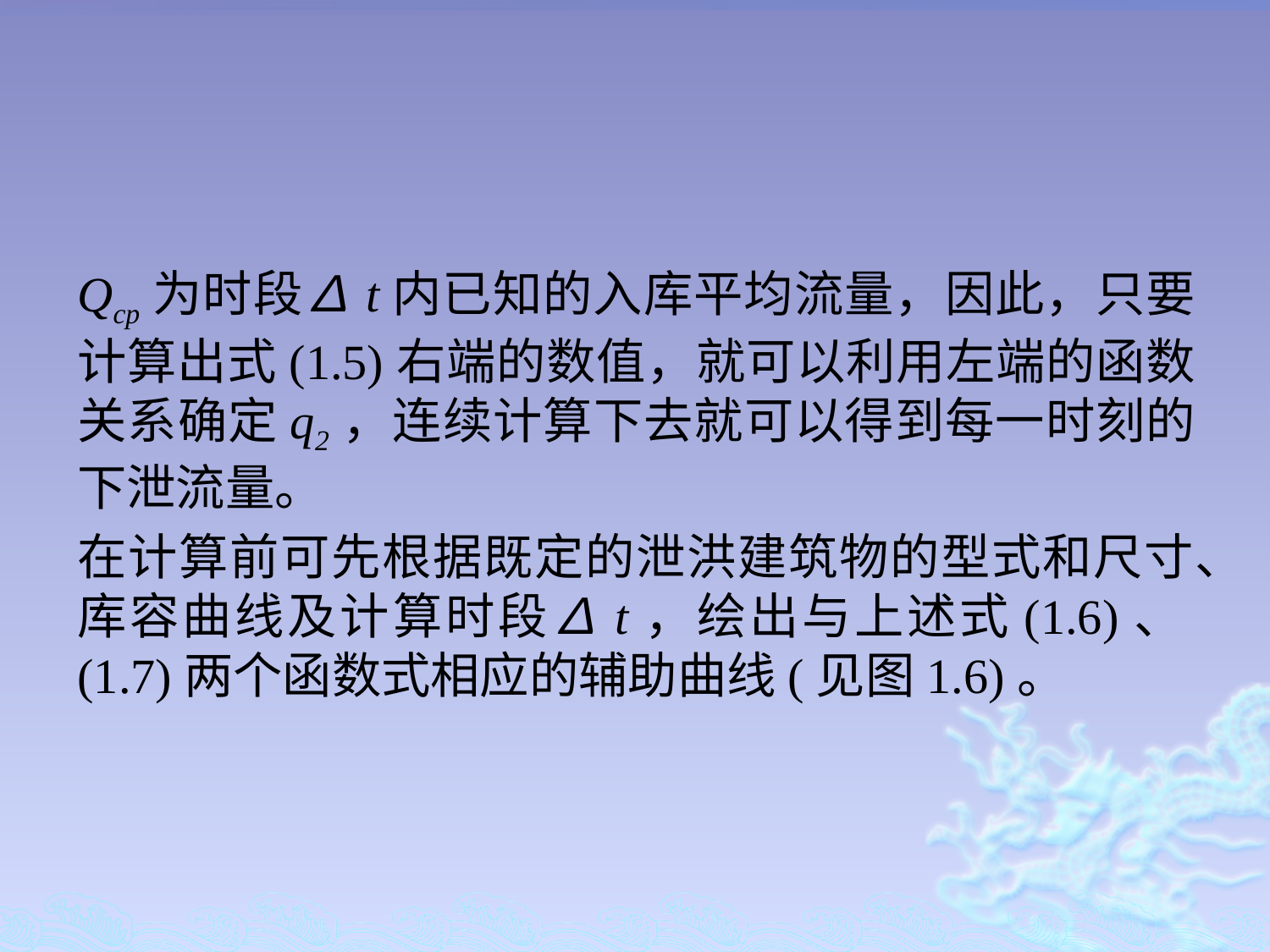

Qcp为时段∆t内已知的入库平均流量，因此，只要计算出式(1.5)右端的数值，就可以利用左端的函数关系确定q2，连续计算下去就可以得到每一时刻的下泄流量。
在计算前可先根据既定的泄洪建筑物的型式和尺寸、库容曲线及计算时段∆t，绘出与上述式(1.6)、(1.7)两个函数式相应的辅助曲线(见图1.6)。